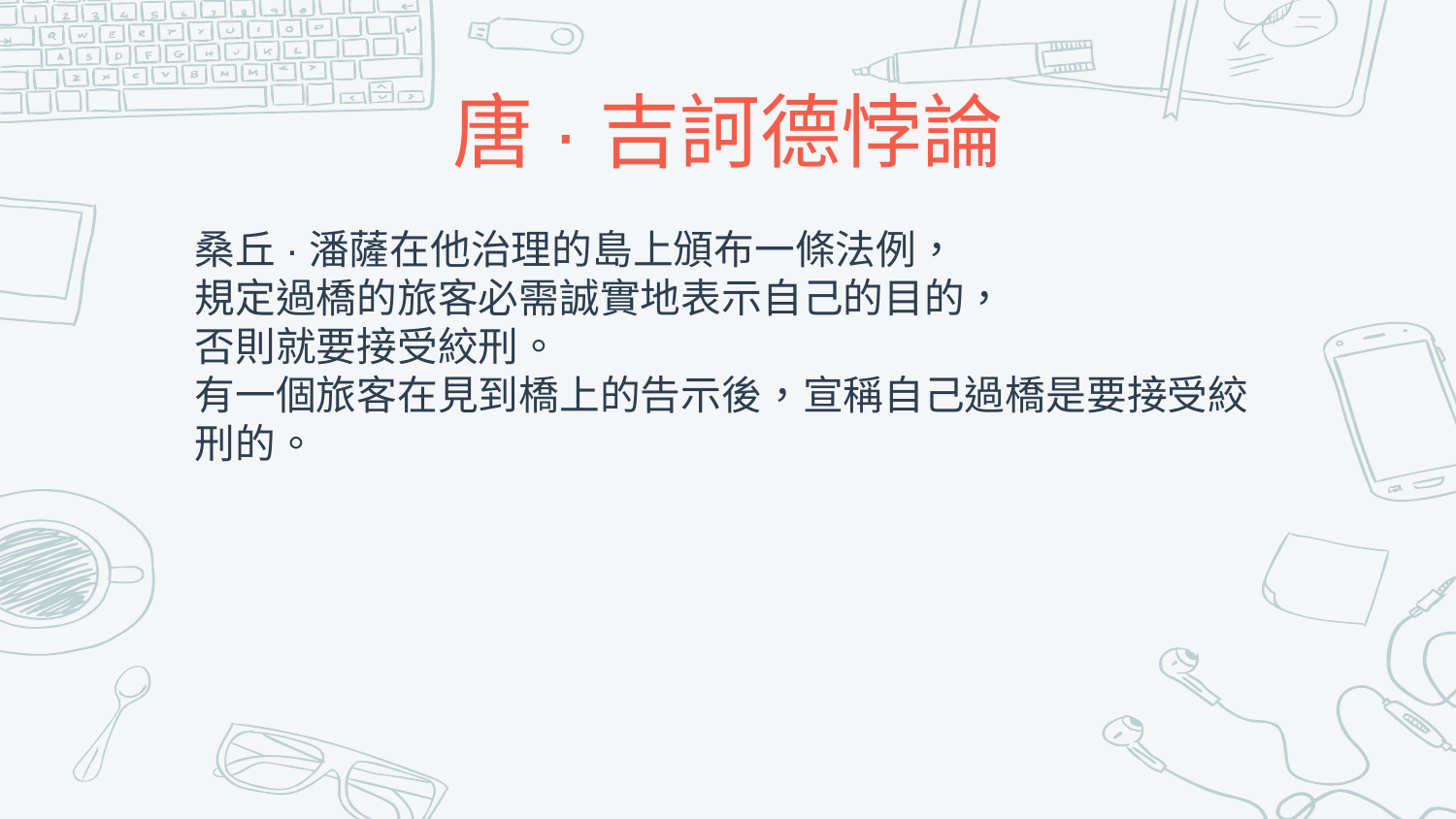

# 唐·吉訶德悖論
桑丘·潘薩在他治理的島上頒布一條法例，
規定過橋的旅客必需誠實地表示自己的目的，
否則就要接受絞刑。
有一個旅客在見到橋上的告示後，宣稱自己過橋是要接受絞刑的。